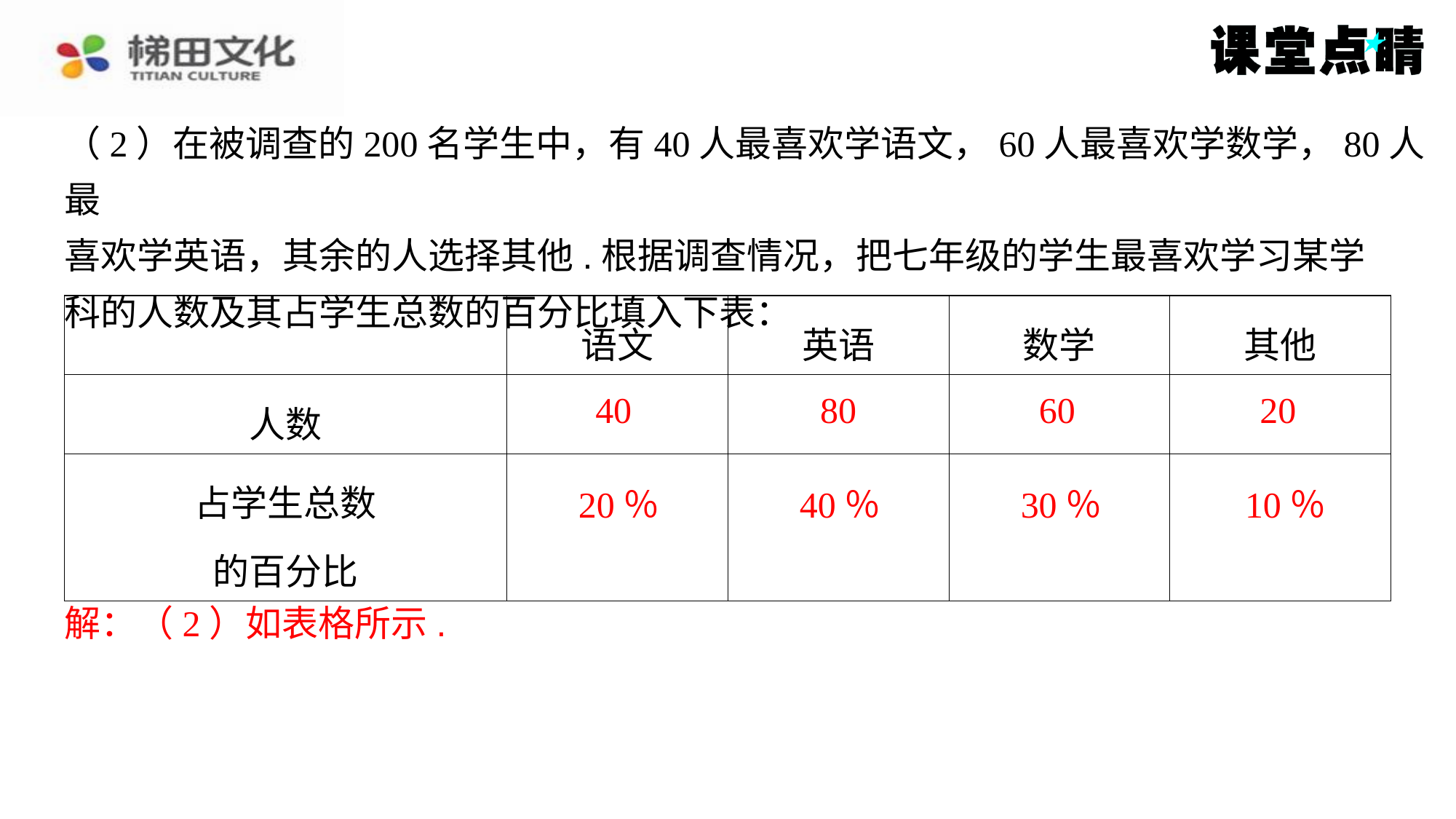

（2）在被调查的200名学生中，有40人最喜欢学语文，60人最喜欢学数学，80人最
喜欢学英语，其余的人选择其他.根据调查情况，把七年级的学生最喜欢学习某学
科的人数及其占学生总数的百分比填入下表：
|  | 语文 | 英语 | 数学 | 其他 |
| --- | --- | --- | --- | --- |
| 人数 | 40 | 80 | 60 | 20 |
| 占学生总数 的百分比 | 20％ | 40％ | 30％ | 10％ |
40
80
60
20
20％
40％
30％
10％
解：（2）如表格所示.
解：（2）如表格所示.